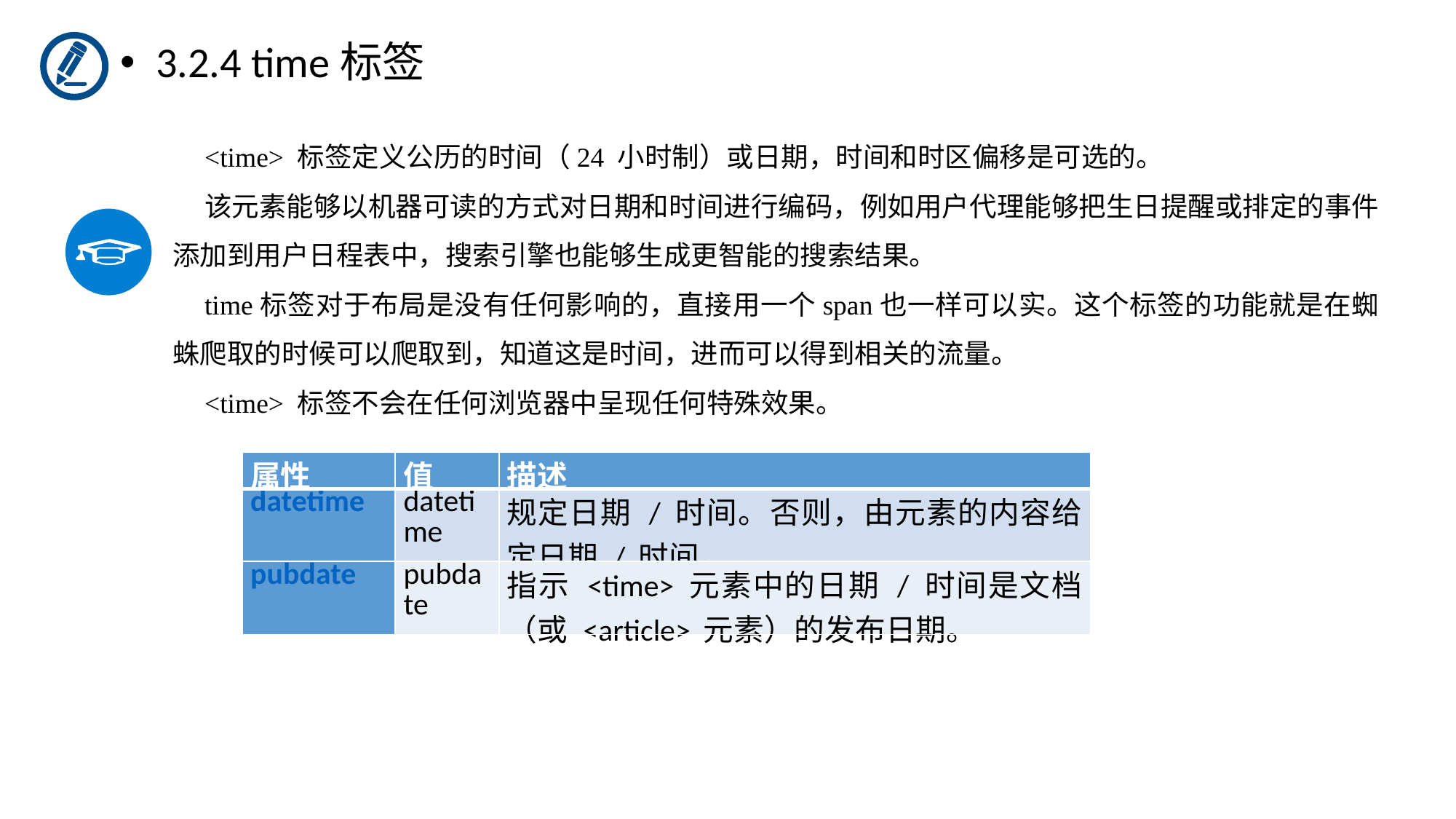

3.2.4 time标签
<time> 标签定义公历的时间（24 小时制）或日期，时间和时区偏移是可选的。
该元素能够以机器可读的方式对日期和时间进行编码，例如用户代理能够把生日提醒或排定的事件添加到用户日程表中，搜索引擎也能够生成更智能的搜索结果。
time标签对于布局是没有任何影响的，直接用一个span也一样可以实。这个标签的功能就是在蜘蛛爬取的时候可以爬取到，知道这是时间，进而可以得到相关的流量。
<time> 标签不会在任何浏览器中呈现任何特殊效果。

| 属性 | 值 | 描述 |
| --- | --- | --- |
| datetime | datetime | 规定日期 / 时间。否则，由元素的内容给定日期 / 时间。 |
| pubdate | pubdate | 指示 <time> 元素中的日期 / 时间是文档（或 <article> 元素）的发布日期。 |